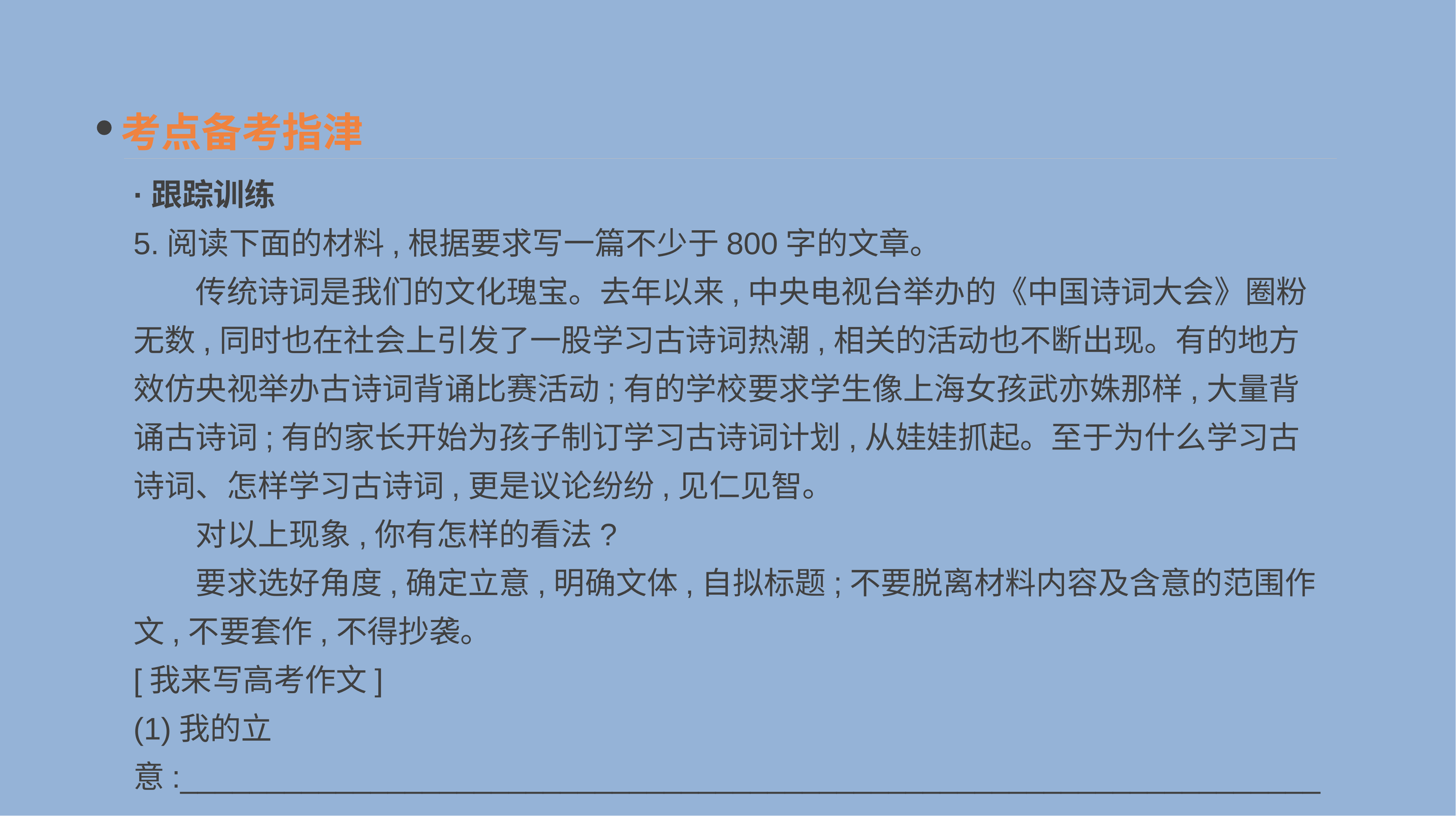

考点备考指津

·跟踪训练
5.阅读下面的材料,根据要求写一篇不少于800字的文章。
　　传统诗词是我们的文化瑰宝。去年以来,中央电视台举办的《中国诗词大会》圈粉无数,同时也在社会上引发了一股学习古诗词热潮,相关的活动也不断出现。有的地方
效仿央视举办古诗词背诵比赛活动;有的学校要求学生像上海女孩武亦姝那样,大量背诵古诗词;有的家长开始为孩子制订学习古诗词计划,从娃娃抓起。至于为什么学习古诗词、怎样学习古诗词,更是议论纷纷,见仁见智。
　　对以上现象,你有怎样的看法?
　　要求选好角度,确定立意,明确文体,自拟标题;不要脱离材料内容及含意的范围作文,不要套作,不得抄袭。
[我来写高考作文]
(1)我的立意:_________________________________________________________________________
(2)我的题目:_________________________________________________________________________